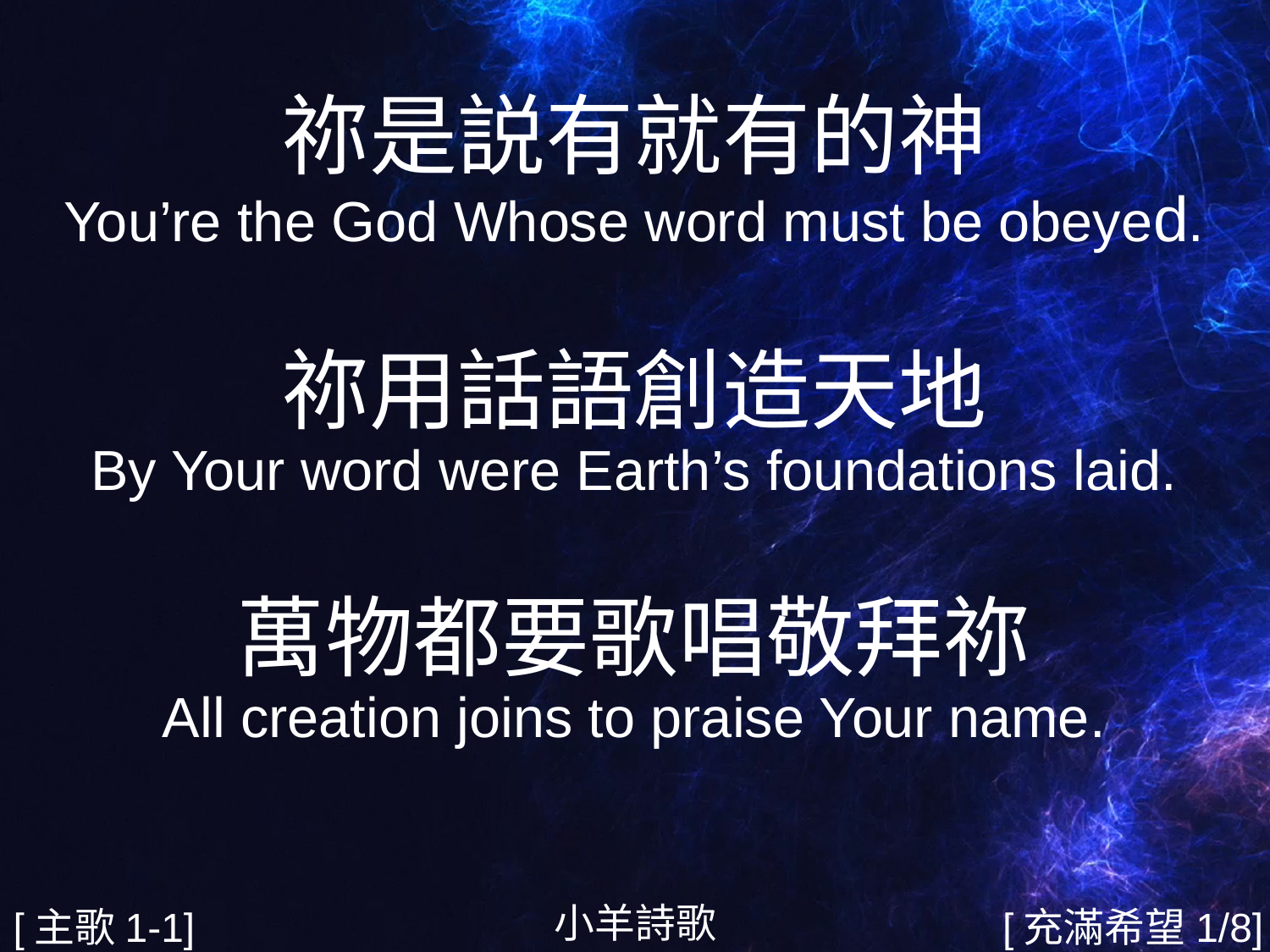

祢是説有就有的神
You’re the God Whose word must be obeyed.

祢用話語創造天地
By Your word were Earth’s foundations laid.

萬物都要歌唱敬拜祢
All creation joins to praise Your name.

#

小羊詩歌
[主歌1-1]
[充滿希望1/8]